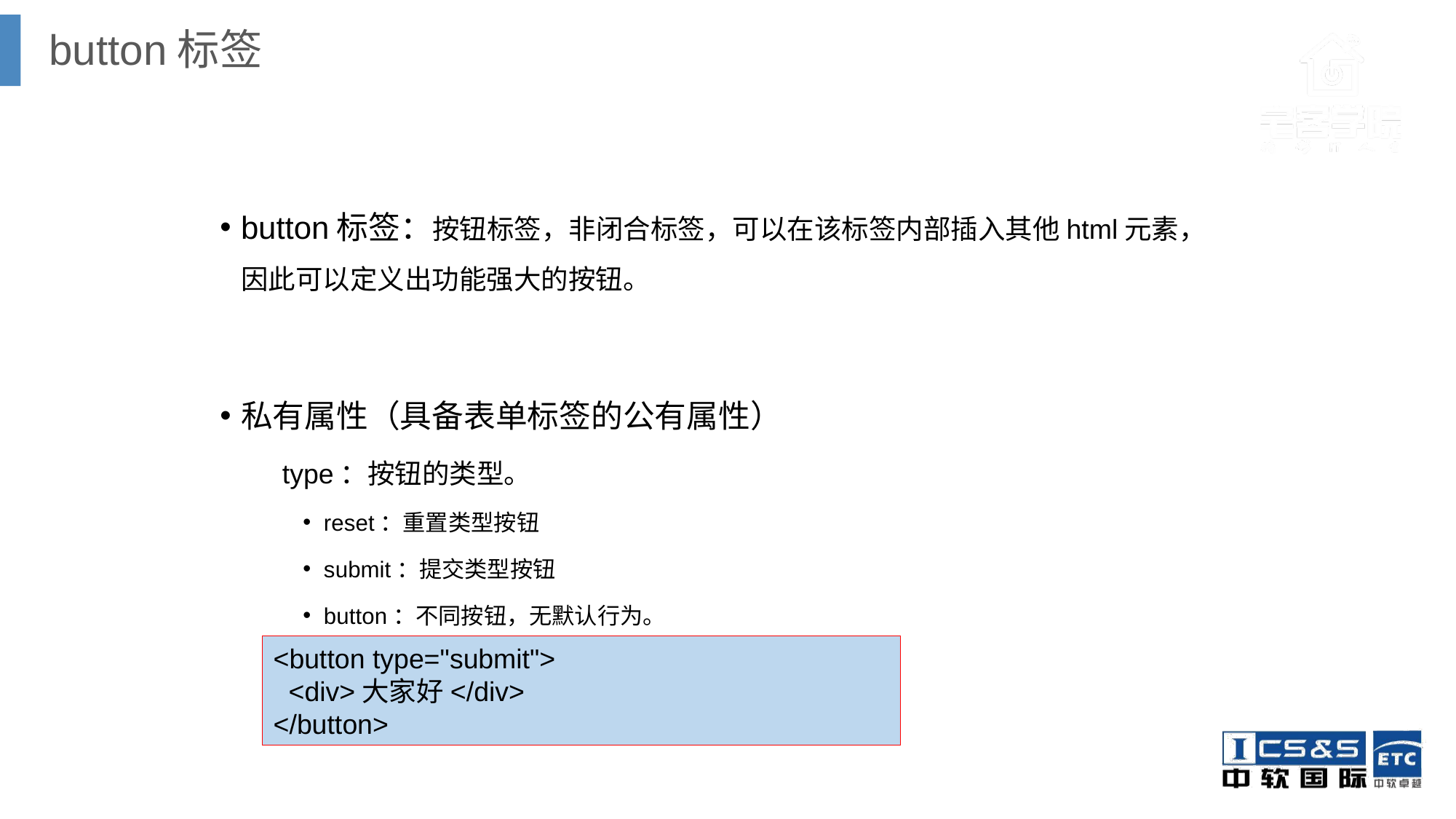

button标签
button标签：按钮标签，非闭合标签，可以在该标签内部插入其他html元素，因此可以定义出功能强大的按钮。

私有属性（具备表单标签的公有属性）
	type：按钮的类型。
reset：重置类型按钮
submit：提交类型按钮
button：不同按钮，无默认行为。

<button type="submit">
  <div>大家好</div>
</button>